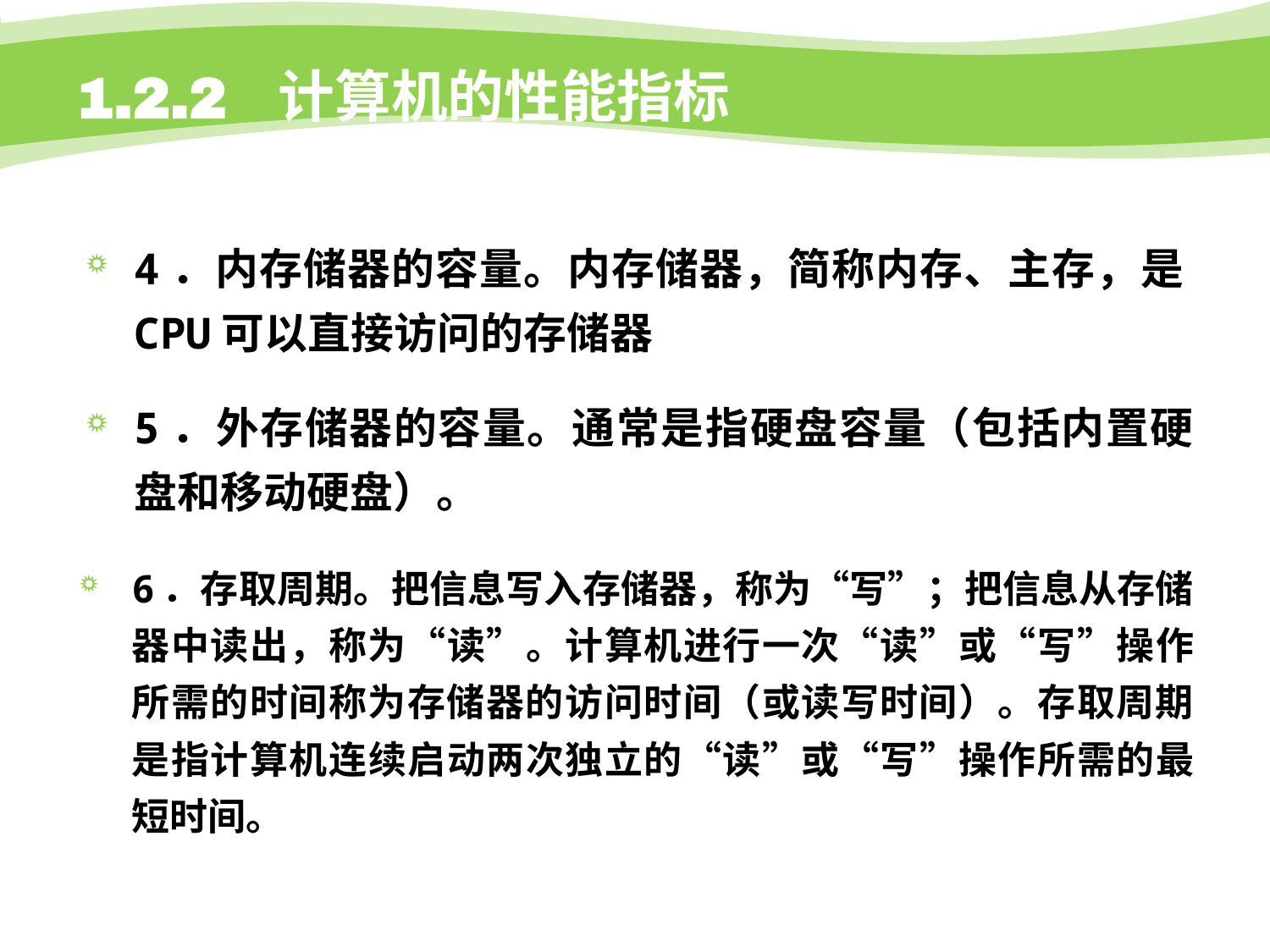

# 1.2.2  计算机的性能指标
4．内存储器的容量。内存储器，简称内存、主存，是CPU可以直接访问的存储器
5．外存储器的容量。通常是指硬盘容量（包括内置硬盘和移动硬盘）。
6．存取周期。把信息写入存储器，称为“写”；把信息从存储器中读出，称为“读”。计算机进行一次“读”或“写”操作所需的时间称为存储器的访问时间（或读写时间）。存取周期是指计算机连续启动两次独立的“读”或“写”操作所需的最短时间。